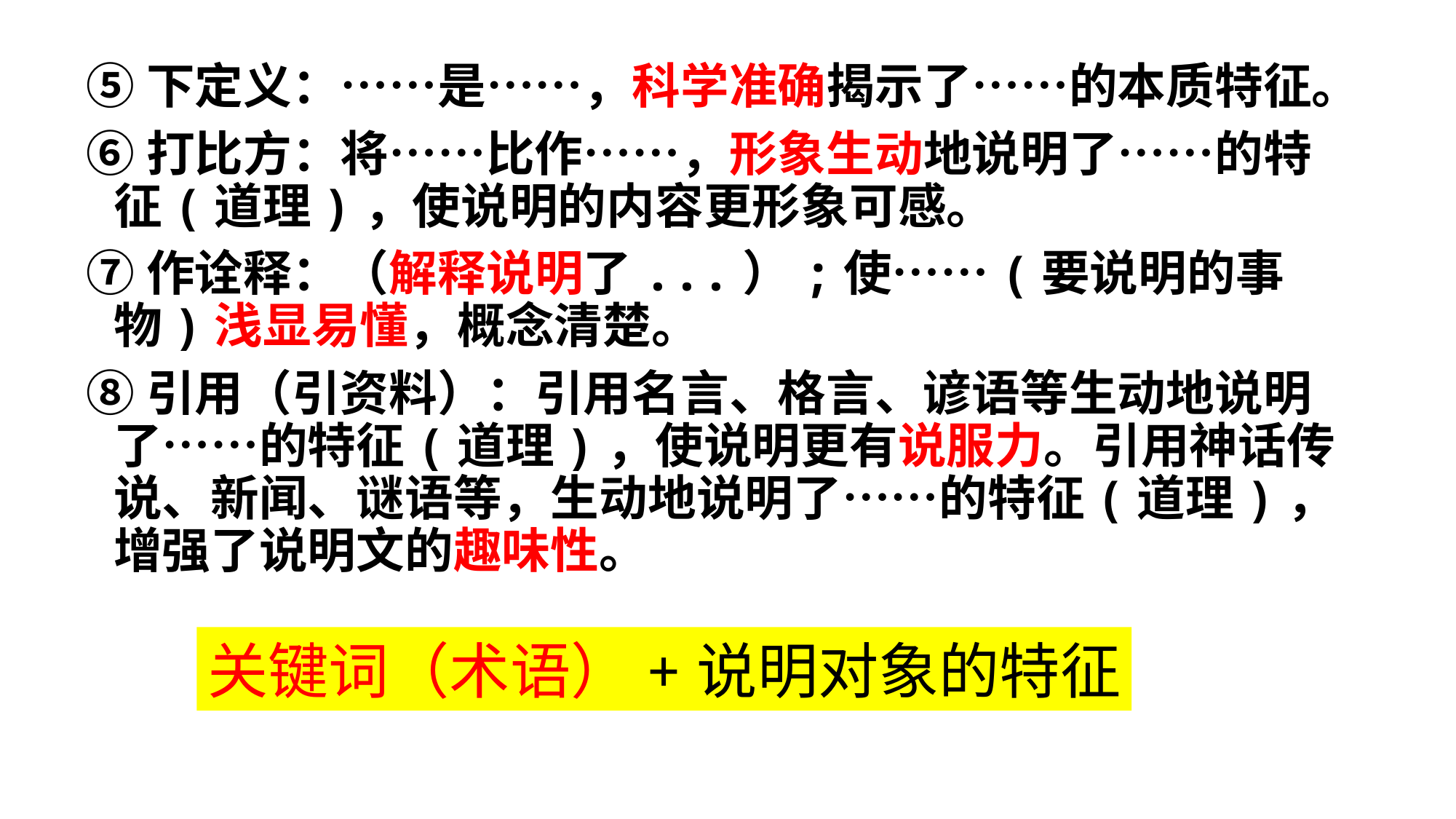

⑤下定义：……是……，科学准确揭示了……的本质特征。
⑥打比方：将……比作……，形象生动地说明了……的特征(道理)，使说明的内容更形象可感。
⑦作诠释：（解释说明了...）;使……(要说明的事物)浅显易懂，概念清楚。
⑧引用（引资料）：引用名言、格言、谚语等生动地说明了……的特征(道理)，使说明更有说服力。引用神话传说、新闻、谜语等，生动地说明了……的特征(道理)，增强了说明文的趣味性。

关键词（术语）+说明对象的特征